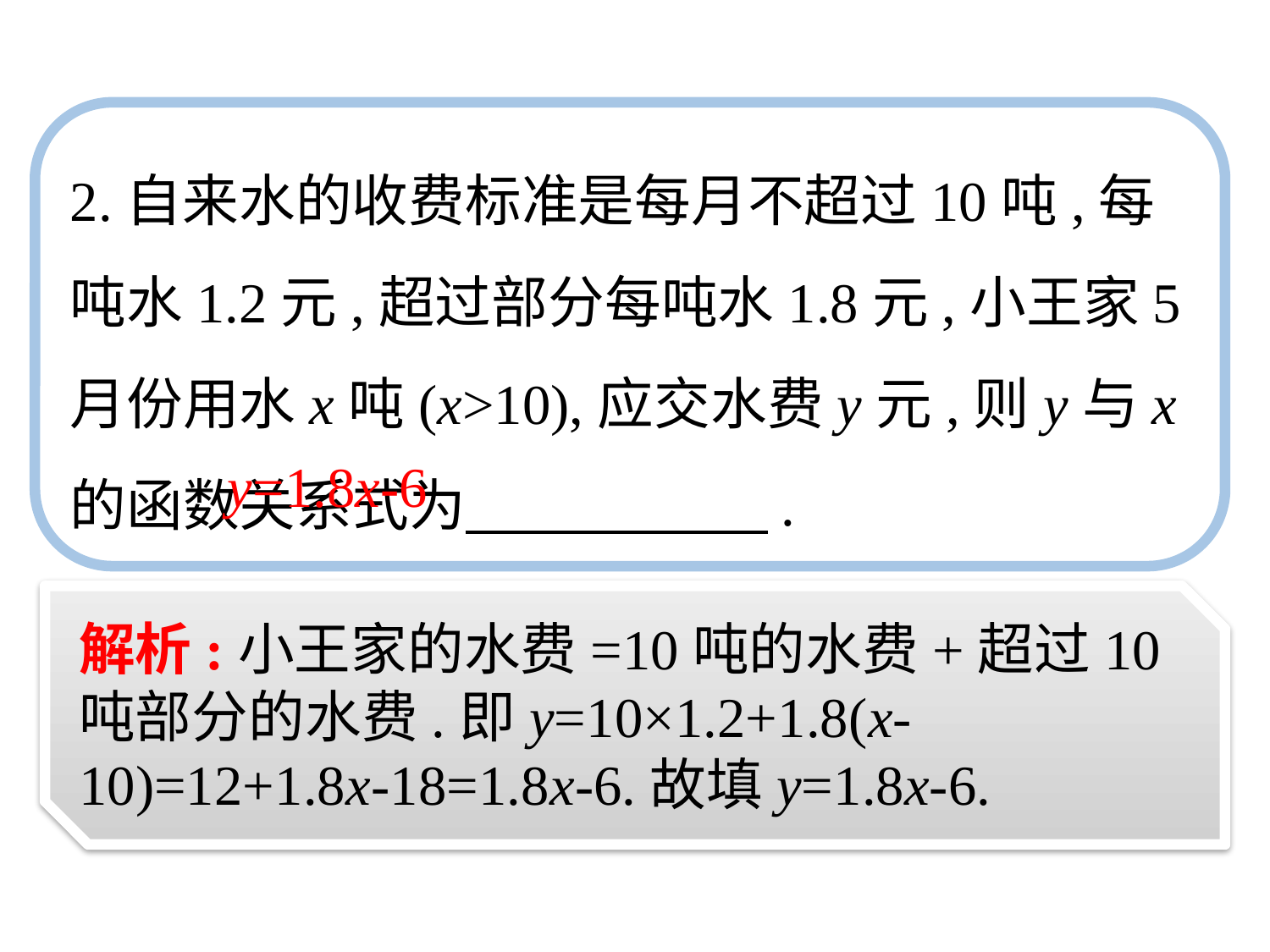

2.自来水的收费标准是每月不超过10吨,每吨水1.2元,超过部分每吨水1.8元,小王家5月份用水x吨(x>10),应交水费y元,则y与x的函数关系式为　      　　　.
y=1.8x-6
解析:小王家的水费=10吨的水费+超过10吨部分的水费.即y=10×1.2+1.8(x-10)=12+1.8x-18=1.8x-6.故填y=1.8x-6.